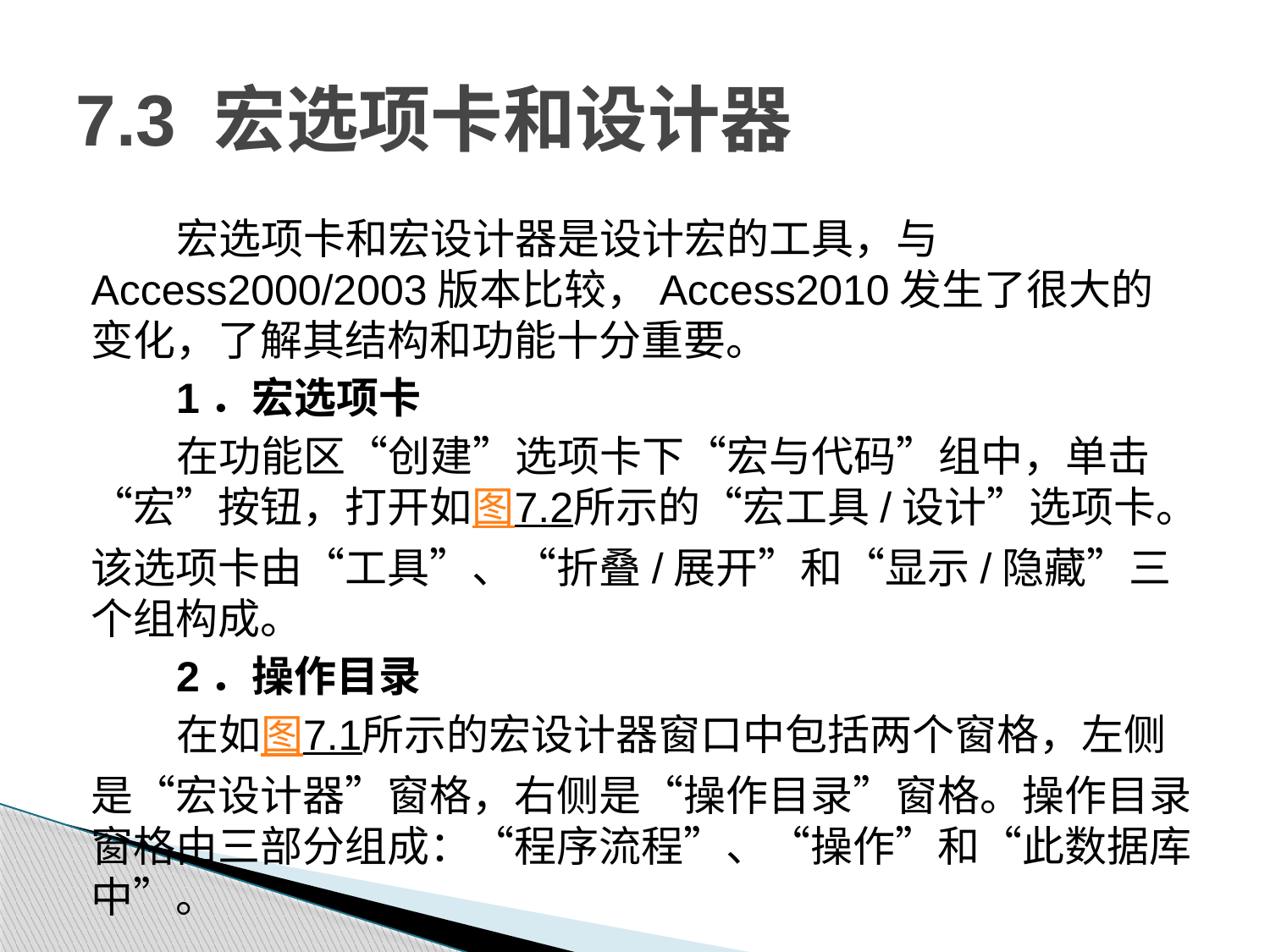

# 7.3 宏选项卡和设计器
宏选项卡和宏设计器是设计宏的工具，与Access2000/2003版本比较，Access2010发生了很大的变化，了解其结构和功能十分重要。
1．宏选项卡
在功能区“创建”选项卡下“宏与代码”组中，单击“宏”按钮，打开如图7.2所示的“宏工具/设计”选项卡。该选项卡由“工具”、“折叠/展开”和“显示/隐藏”三个组构成。
2．操作目录
在如图7.1所示的宏设计器窗口中包括两个窗格，左侧是“宏设计器”窗格，右侧是“操作目录”窗格。操作目录窗格由三部分组成：“程序流程”、“操作”和“此数据库中”。